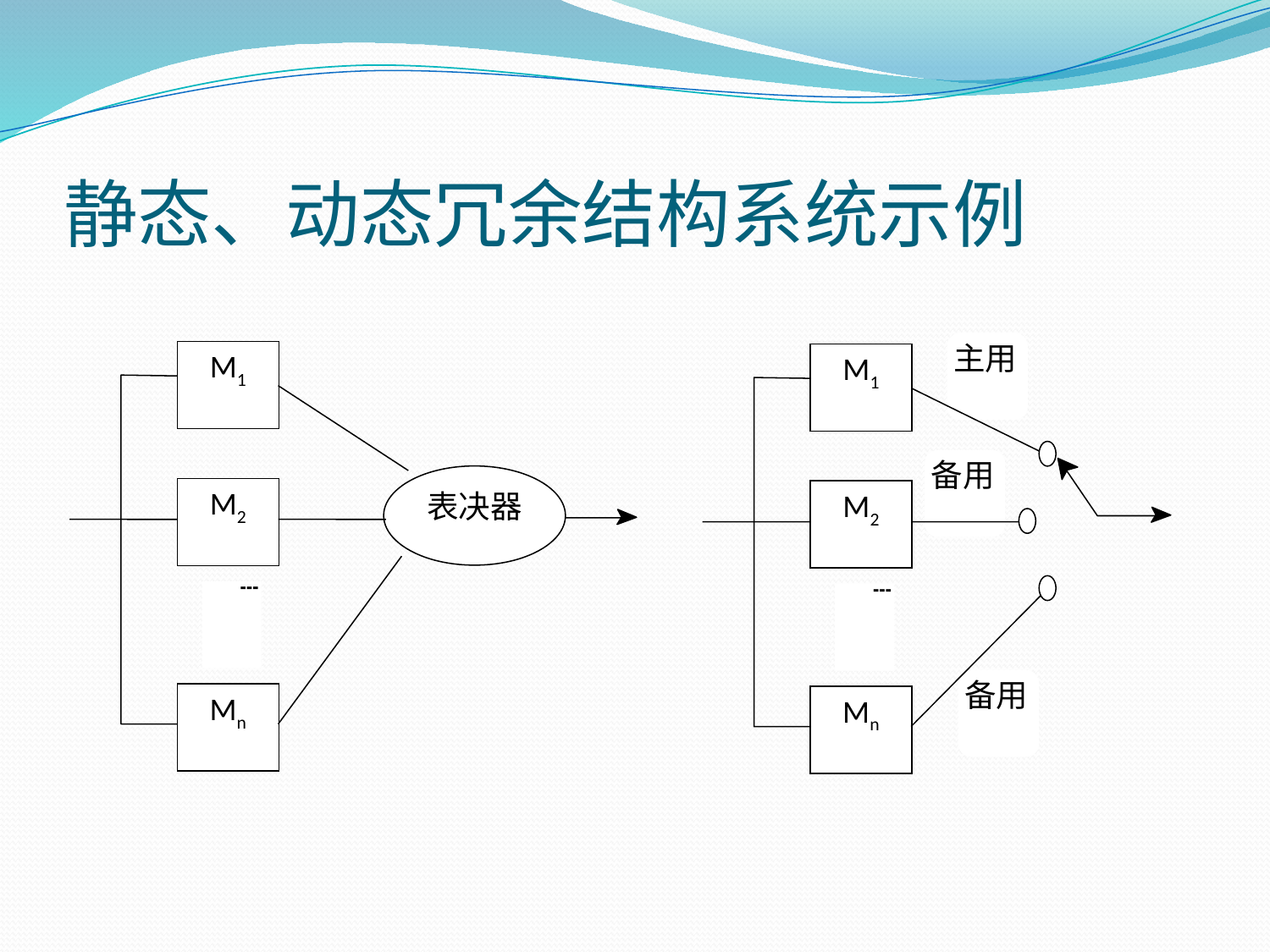

# 静态、动态冗余结构系统示例
主用
M1
M2
┇
Mn

备用

备用
M1
M2
┇
Mn

表决器